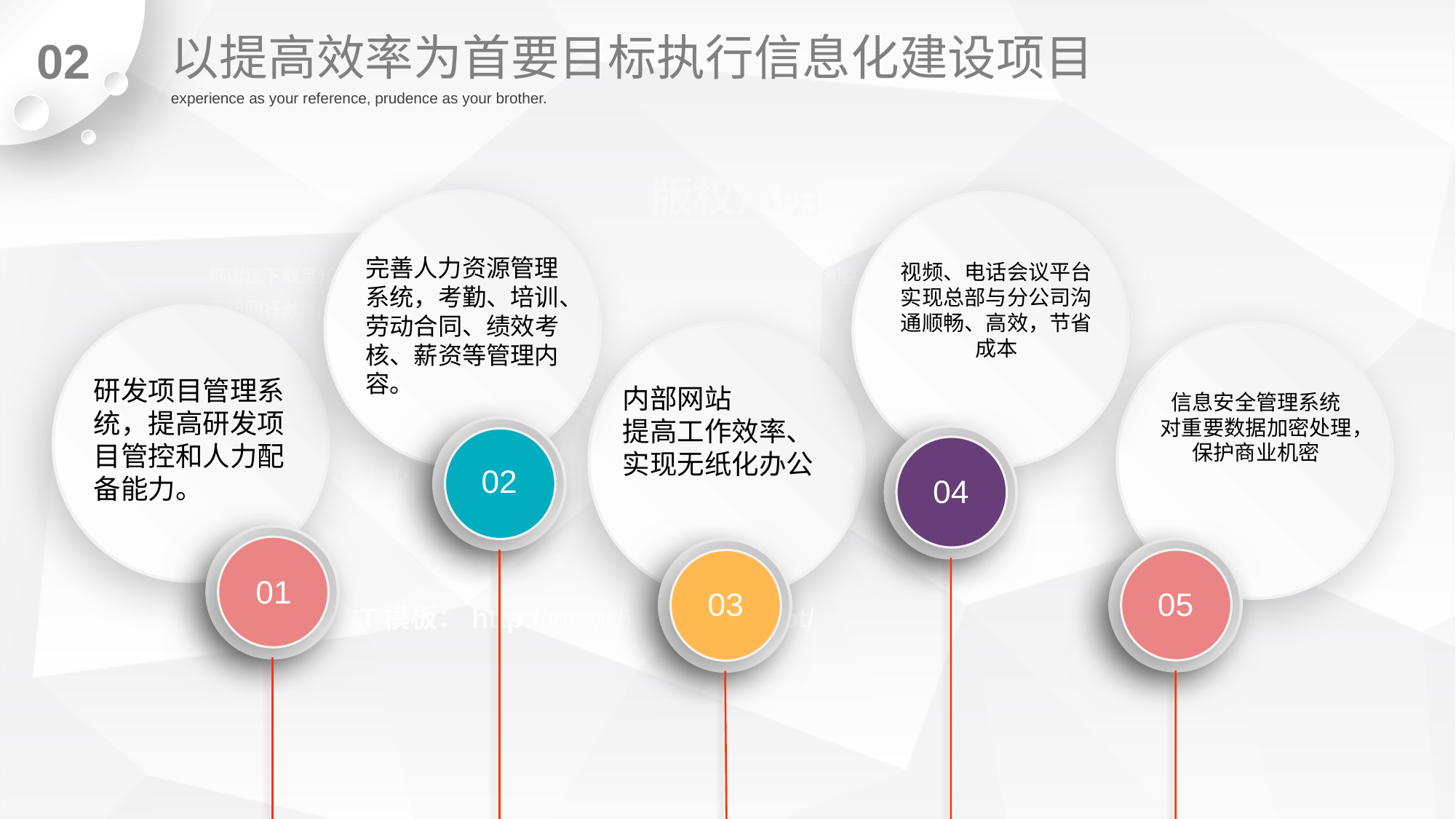

以提高效率为首要目标执行信息化建设项目

02

experience as your reference, prudence as your brother.

完善人力资源管理系统，考勤、培训、劳动合同、绩效考核、薪资等管理内容。

视频、电话会议平台
实现总部与分公司沟通顺畅、高效，节省成本

研发项目管理系统，提高研发项目管控和人力配备能力。
内部网站
提高工作效率、实现无纸化办公

信息安全管理系统
对重要数据加密处理，保护商业机密

02
04

01
05
03
延时符